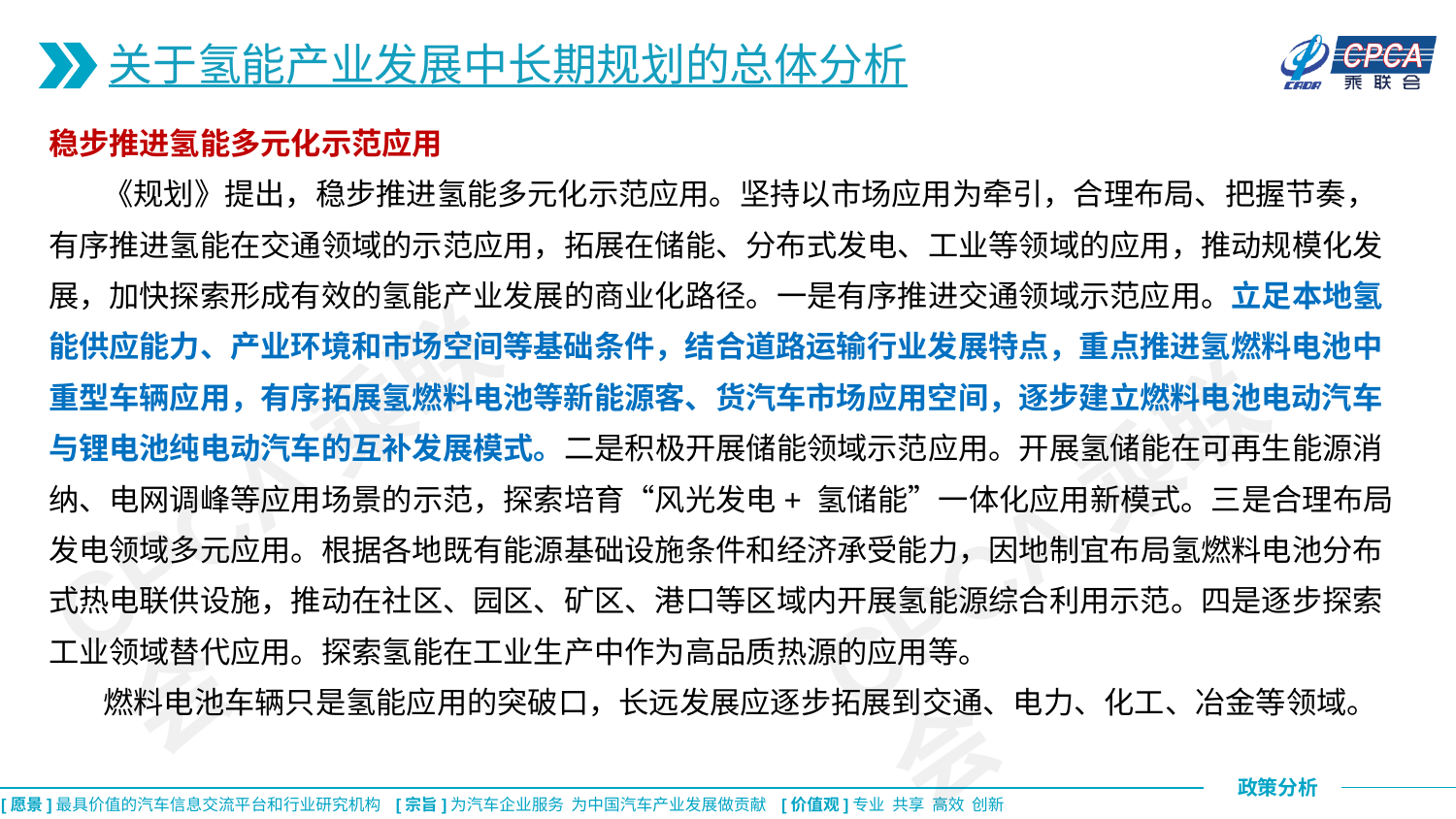

关于氢能产业发展中长期规划的总体分析
稳步推进氢能多元化示范应用
       《规划》提出，稳步推进氢能多元化示范应用。坚持以市场应用为牵引，合理布局、把握节奏，有序推进氢能在交通领域的示范应用，拓展在储能、分布式发电、工业等领域的应用，推动规模化发展，加快探索形成有效的氢能产业发展的商业化路径。一是有序推进交通领域示范应用。立足本地氢能供应能力、产业环境和市场空间等基础条件，结合道路运输行业发展特点，重点推进氢燃料电池中重型车辆应用，有序拓展氢燃料电池等新能源客、货汽车市场应用空间，逐步建立燃料电池电动汽车与锂电池纯电动汽车的互补发展模式。二是积极开展储能领域示范应用。开展氢储能在可再生能源消纳、电网调峰等应用场景的示范，探索培育“风光发电+ 氢储能”一体化应用新模式。三是合理布局发电领域多元应用。根据各地既有能源基础设施条件和经济承受能力，因地制宜布局氢燃料电池分布式热电联供设施，推动在社区、园区、矿区、港口等区域内开展氢能源综合利用示范。四是逐步探索工业领域替代应用。探索氢能在工业生产中作为高品质热源的应用等。
       燃料电池车辆只是氢能应用的突破口，长远发展应逐步拓展到交通、电力、化工、冶金等领域。
CPCA乘联会
CPCA乘联会